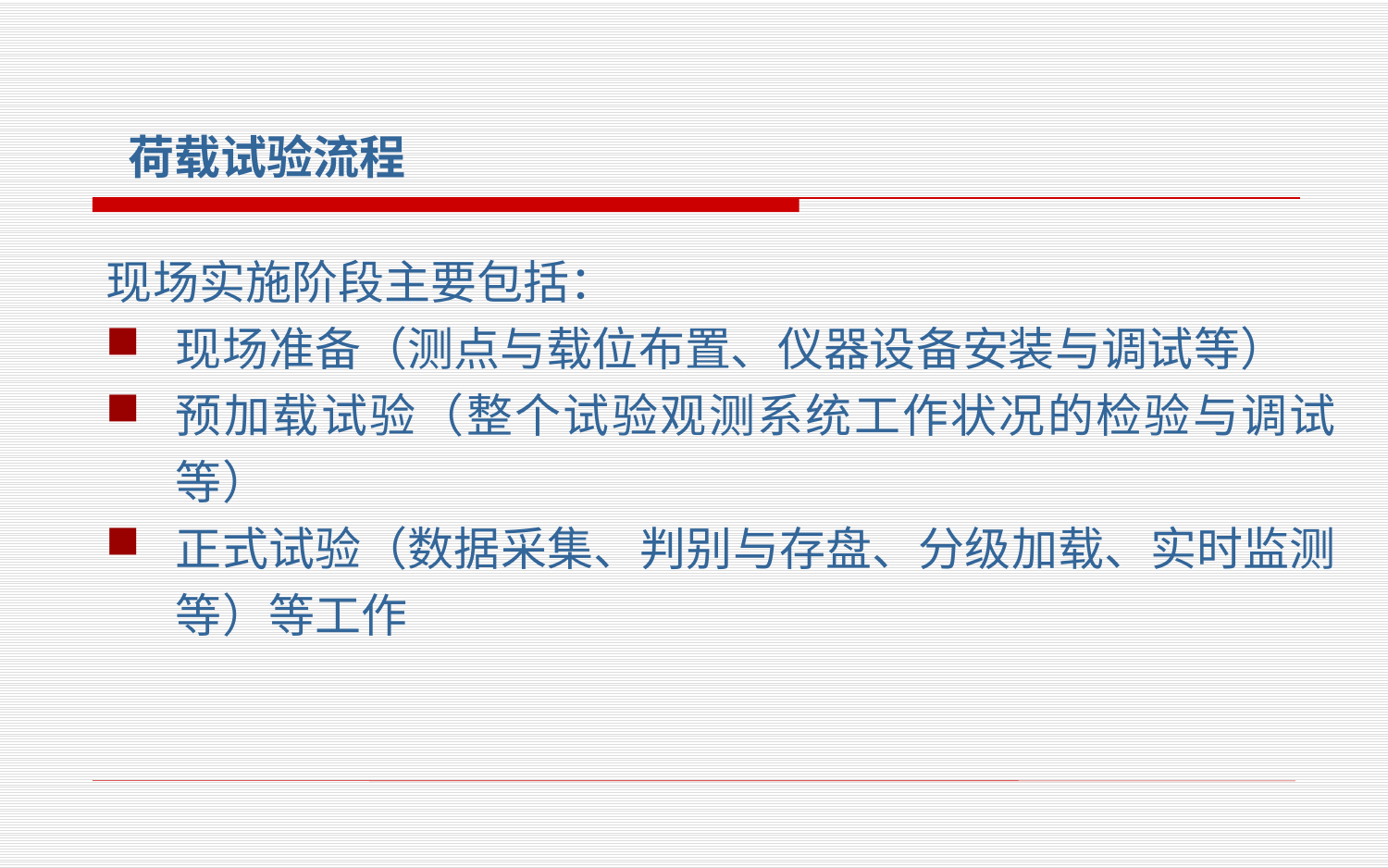

荷载试验流程
现场实施阶段主要包括：
现场准备（测点与载位布置、仪器设备安装与调试等）
预加载试验（整个试验观测系统工作状况的检验与调试等）
正式试验（数据采集、判别与存盘、分级加载、实时监测等）等工作